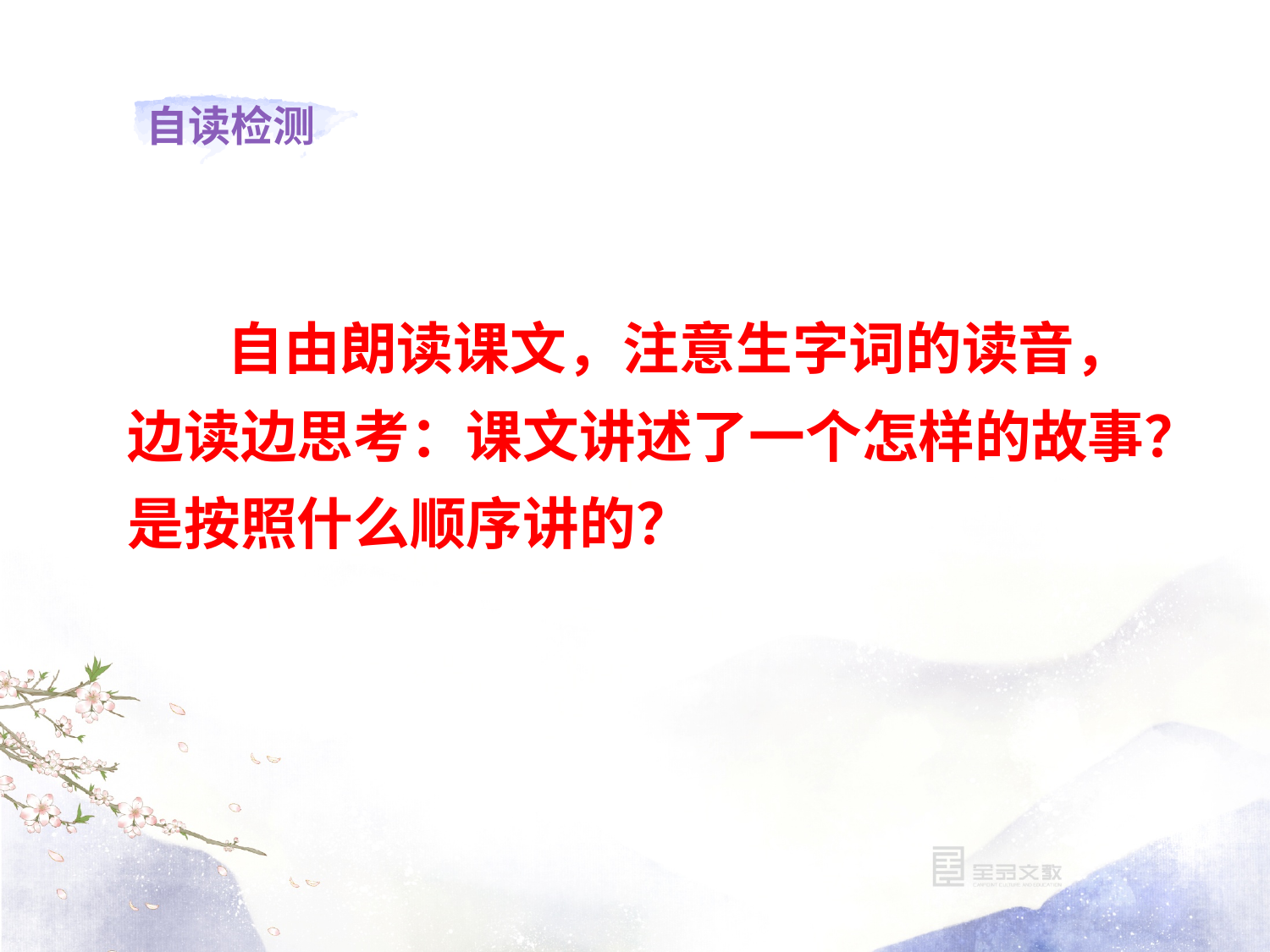

自由朗读课文，注意生字词的读音，边读边思考：课文讲述了一个怎样的故事？是按照什么顺序讲的？